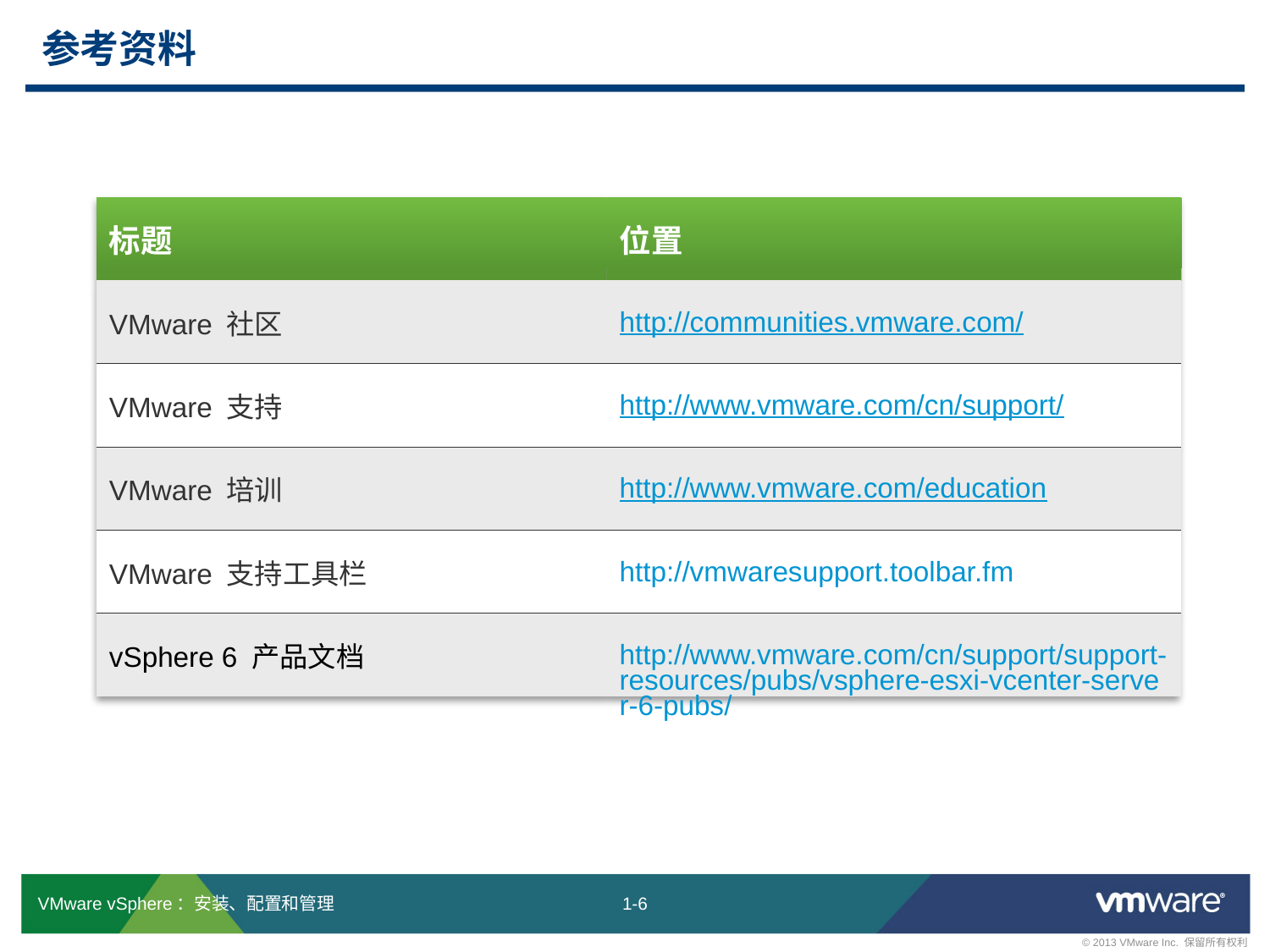

# 参考资料
| 标题 | 位置 |
| --- | --- |
| VMware 社区 | http://communities.vmware.com/ |
| VMware 支持 | http://www.vmware.com/cn/support/ |
| VMware 培训 | http://www.vmware.com/education |
| VMware 支持工具栏 | http://vmwaresupport.toolbar.fm |
| vSphere 6 产品文档 | http://www.vmware.com/cn/support/support-resources/pubs/vsphere-esxi-vcenter-server-6-pubs/ |